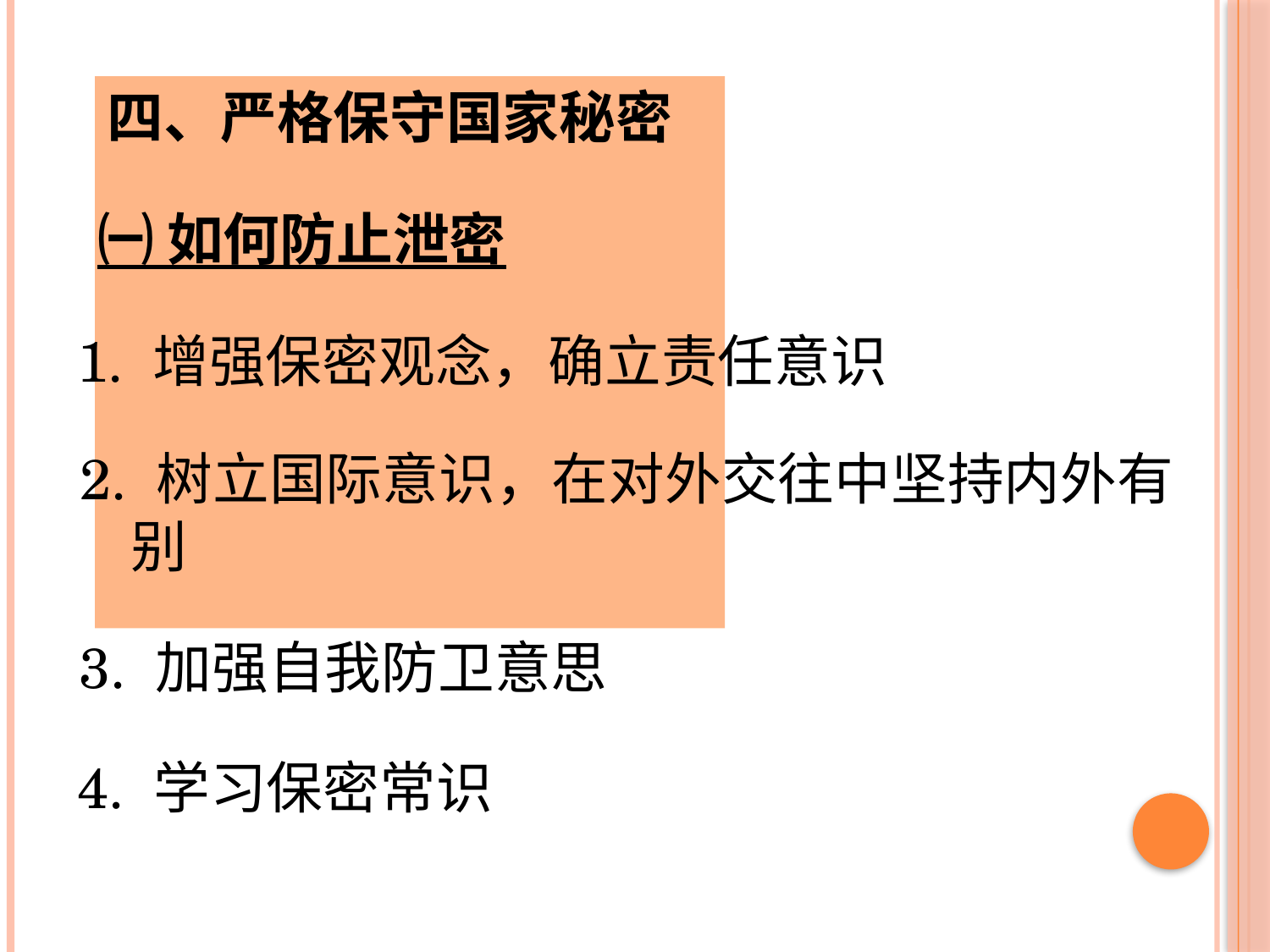

四、严格保守国家秘密
㈠ 如何防止泄密
1. 增强保密观念，确立责任意识
2. 树立国际意识，在对外交往中坚持内外有别
3. 加强自我防卫意思
4. 学习保密常识